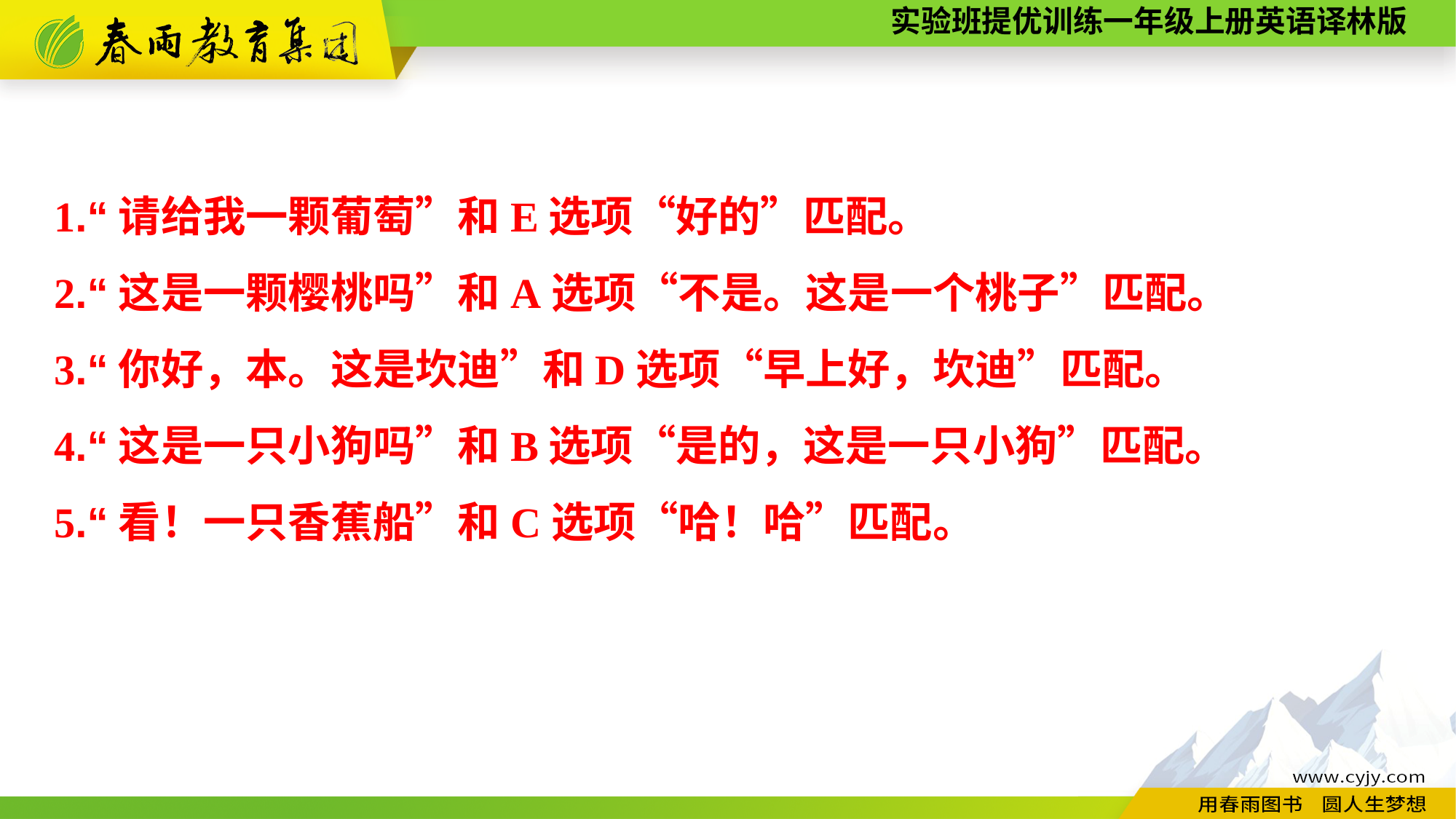

1.“请给我一颗葡萄”和E选项“好的”匹配。
2.“这是一颗樱桃吗”和A选项“不是。这是一个桃子”匹配。
3.“你好，本。这是坎迪”和D选项“早上好，坎迪”匹配。
4.“这是一只小狗吗”和B选项“是的，这是一只小狗”匹配。
5.“看！一只香蕉船”和C选项“哈！哈”匹配。